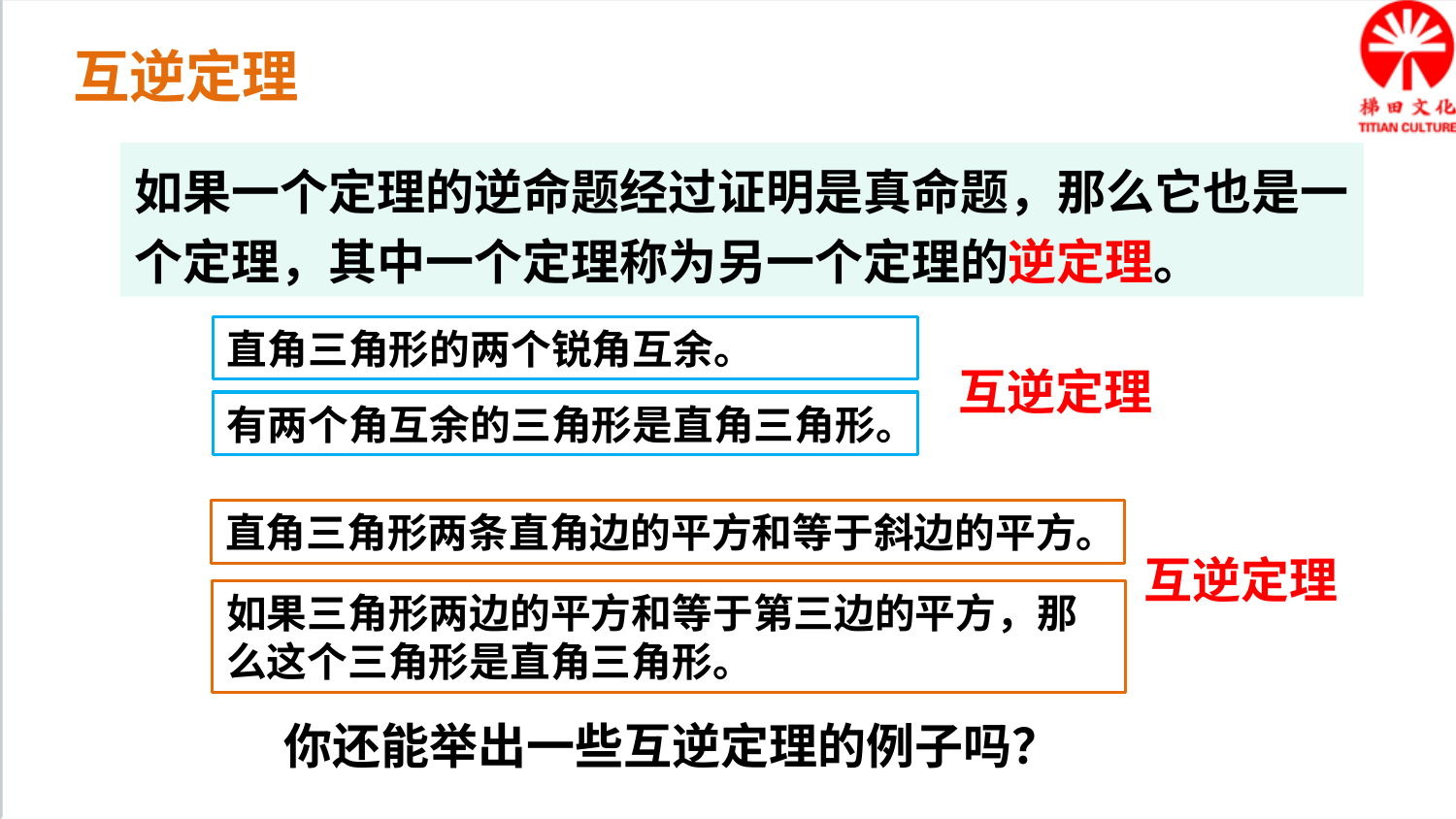

互逆定理
如果一个定理的逆命题经过证明是真命题，那么它也是一个定理，其中一个定理称为另一个定理的逆定理。
直角三角形的两个锐角互余。
互逆定理
有两个角互余的三角形是直角三角形。
直角三角形两条直角边的平方和等于斜边的平方。
互逆定理
如果三角形两边的平方和等于第三边的平方，那么这个三角形是直角三角形。
你还能举出一些互逆定理的例子吗？